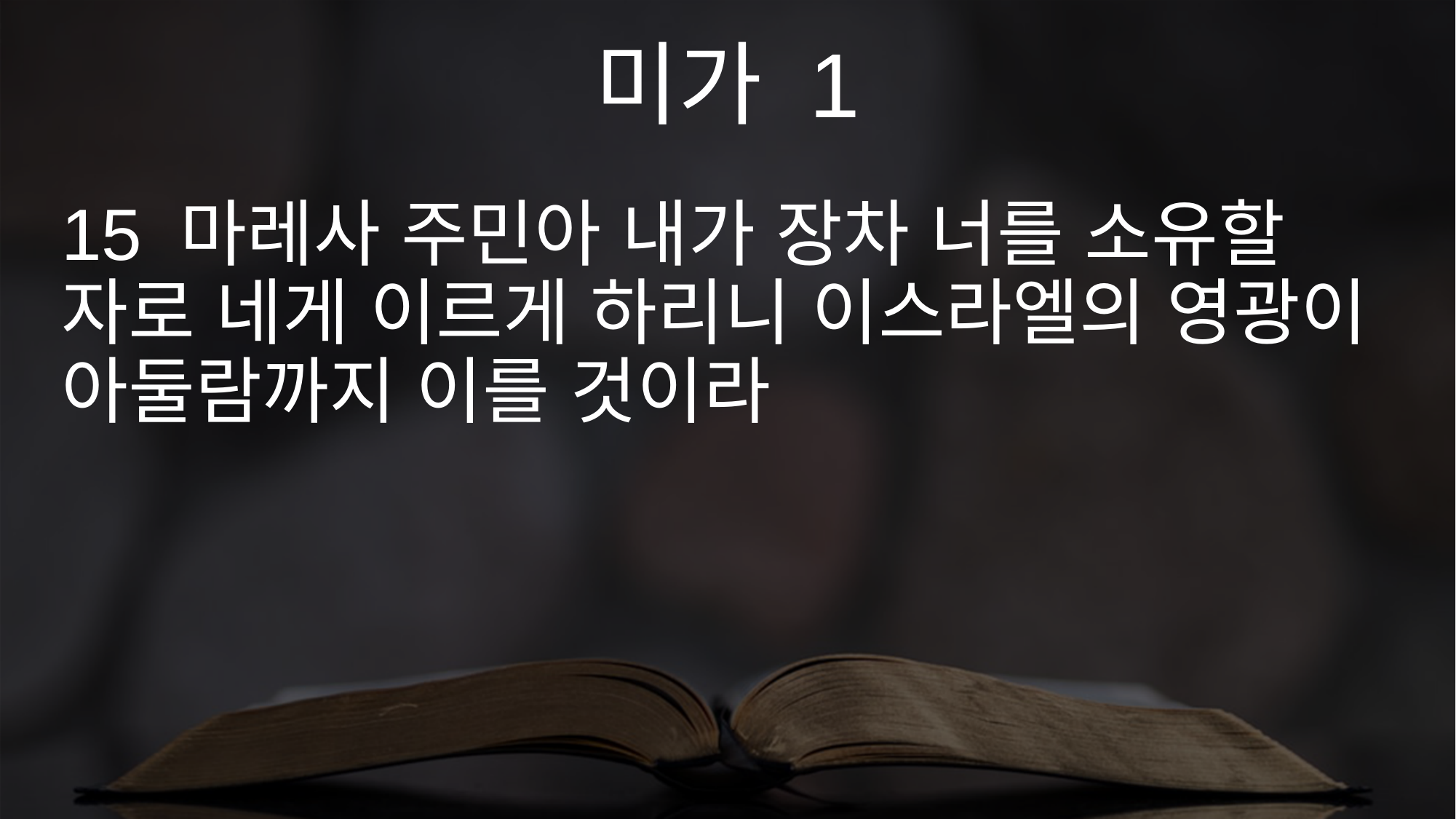

미가 1
15 마레사 주민아 내가 장차 너를 소유할 자로 네게 이르게 하리니 이스라엘의 영광이 아둘람까지 이를 것이라